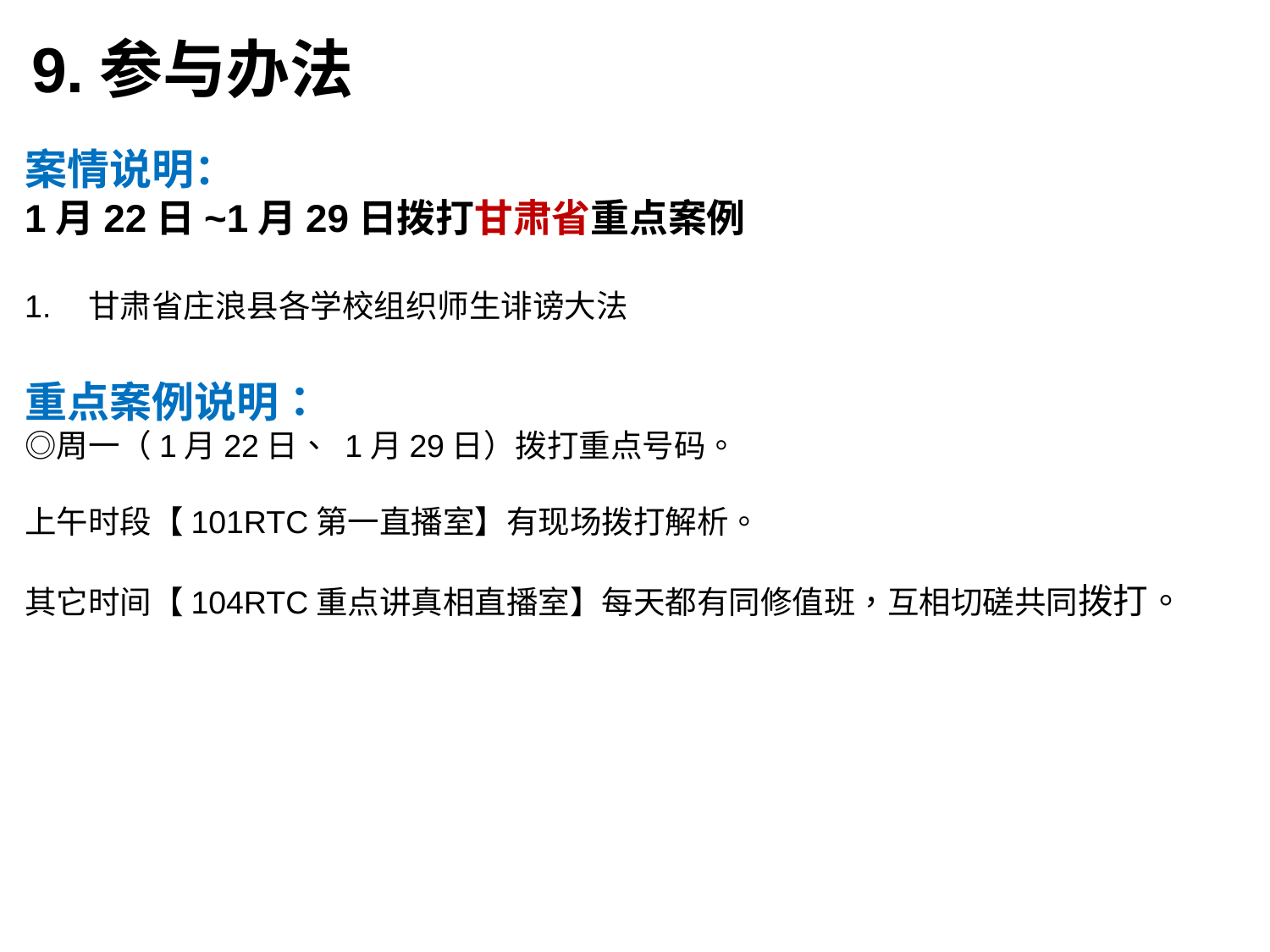

9.参与办法
案情说明：
1月22日~1月29日拨打甘肃省重点案例

甘肃省庄浪县各学校组织师生诽谤大法

重点案例说明：
◎周一（1月22日、 1月29日）拨打重点号码。
上午时段【101RTC第一直播室】有现场拨打解析。

其它时间【104RTC重点讲真相直播室】每天都有同修值班，互相切磋共同拨打。